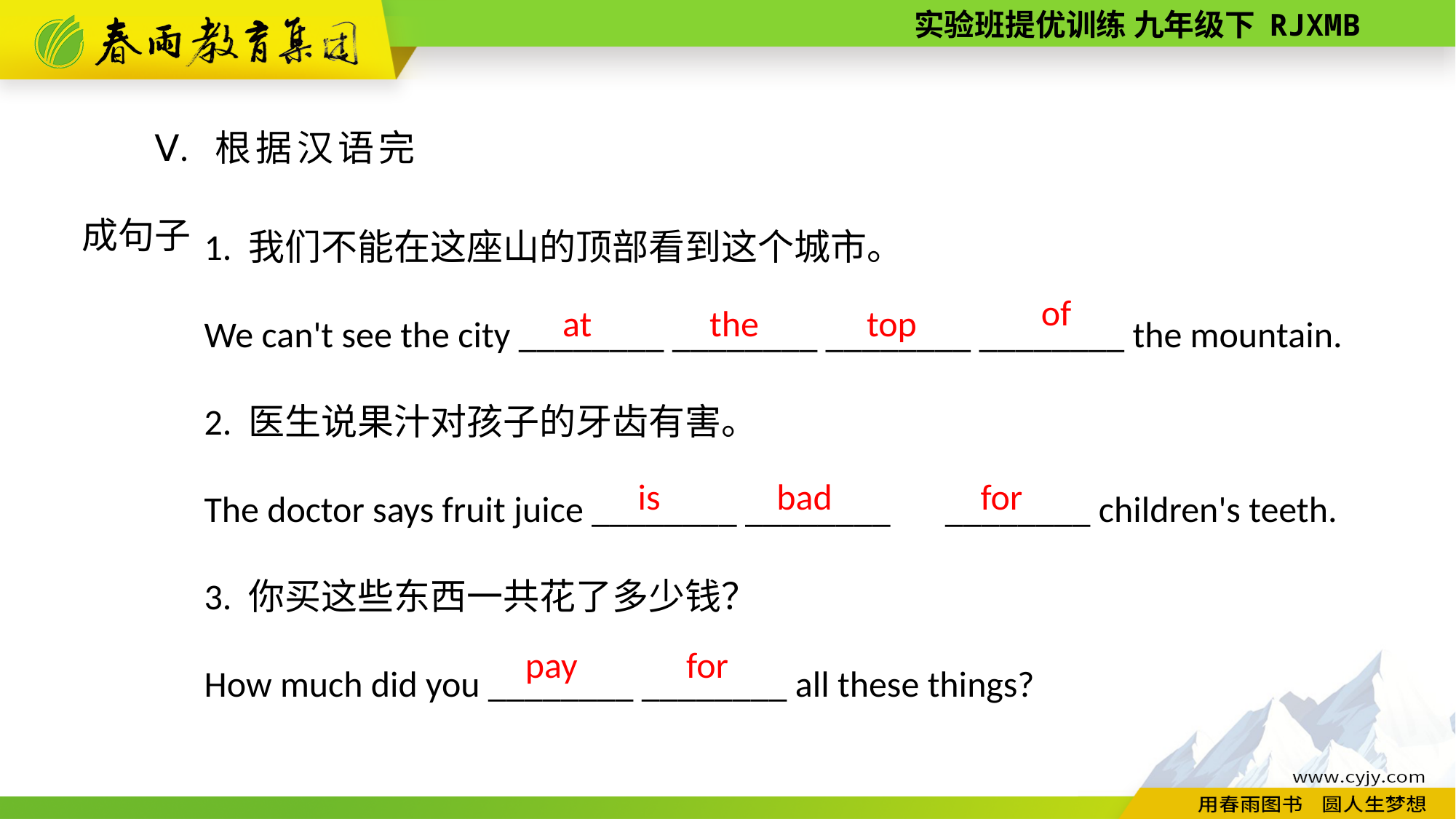

Ⅴ. 根据汉语完成句子
1. 我们不能在这座山的顶部看到这个城市。
We can't see the city ________ ________ ________ ________ the mountain.
2. 医生说果汁对孩子的牙齿有害。
The doctor says fruit juice ________ ________　________ children's teeth.
3. 你买这些东西一共花了多少钱？
How much did you ________ ________ all these things?
of
the
top
at
for
bad
is
for
pay